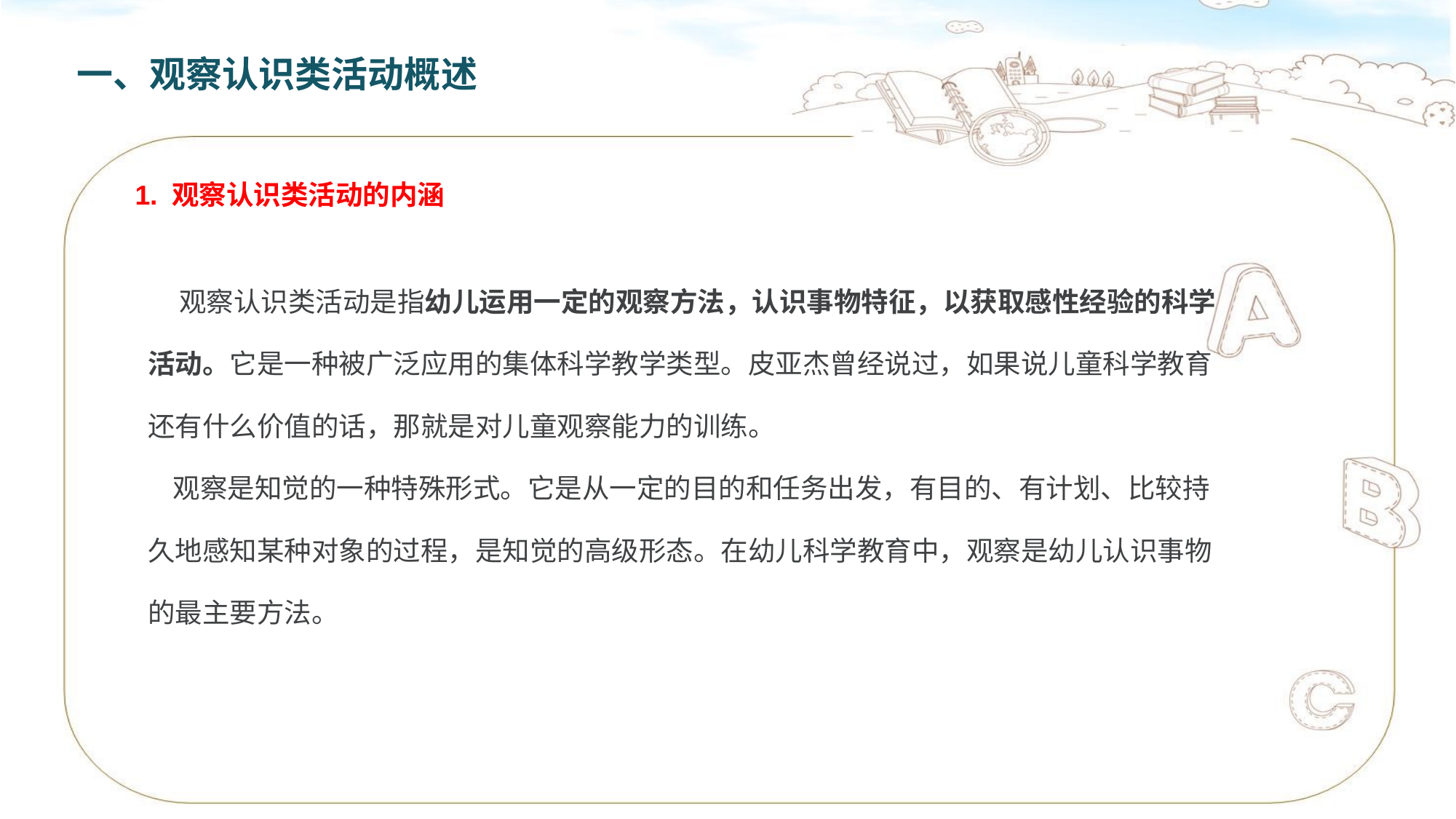

一、观察认识类活动概述
1. 观察认识类活动的内涵
    观察认识类活动是指幼儿运用一定的观察方法，认识事物特征，以获取感性经验的科学活动。它是一种被广泛应用的集体科学教学类型。皮亚杰曾经说过，如果说儿童科学教育还有什么价值的话，那就是对儿童观察能力的训练。
   观察是知觉的一种特殊形式。它是从一定的目的和任务出发，有目的、有计划、比较持久地感知某种对象的过程，是知觉的高级形态。在幼儿科学教育中，观察是幼儿认识事物的最主要方法。